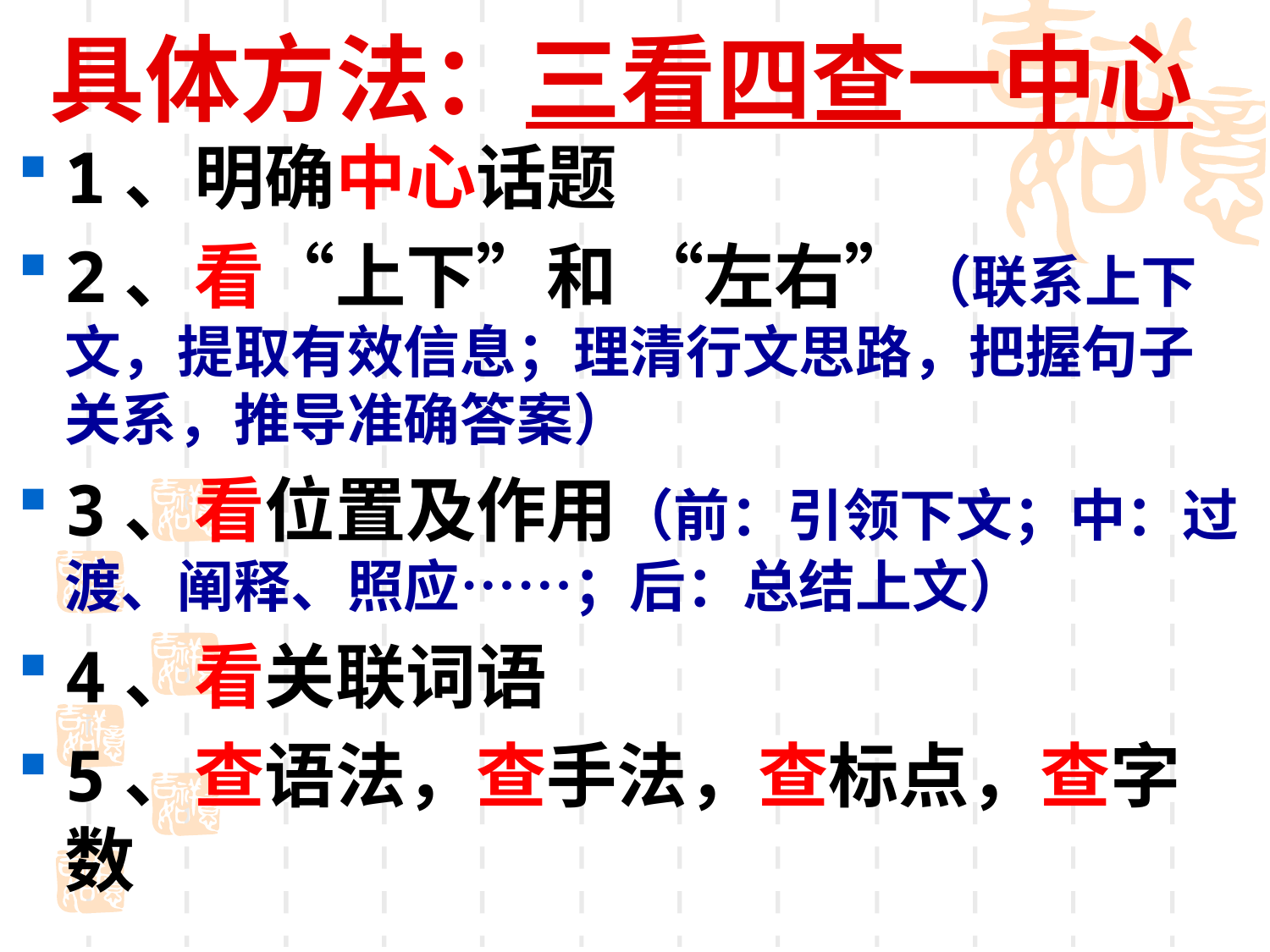

# 具体方法：三看四查一中心
1、明确中心话题
2、看“上下”和 “左右”（联系上下文，提取有效信息；理清行文思路，把握句子关系，推导准确答案）
3、看位置及作用（前：引领下文；中：过渡、阐释、照应……；后：总结上文）
4、看关联词语
5、查语法，查手法，查标点，查字数